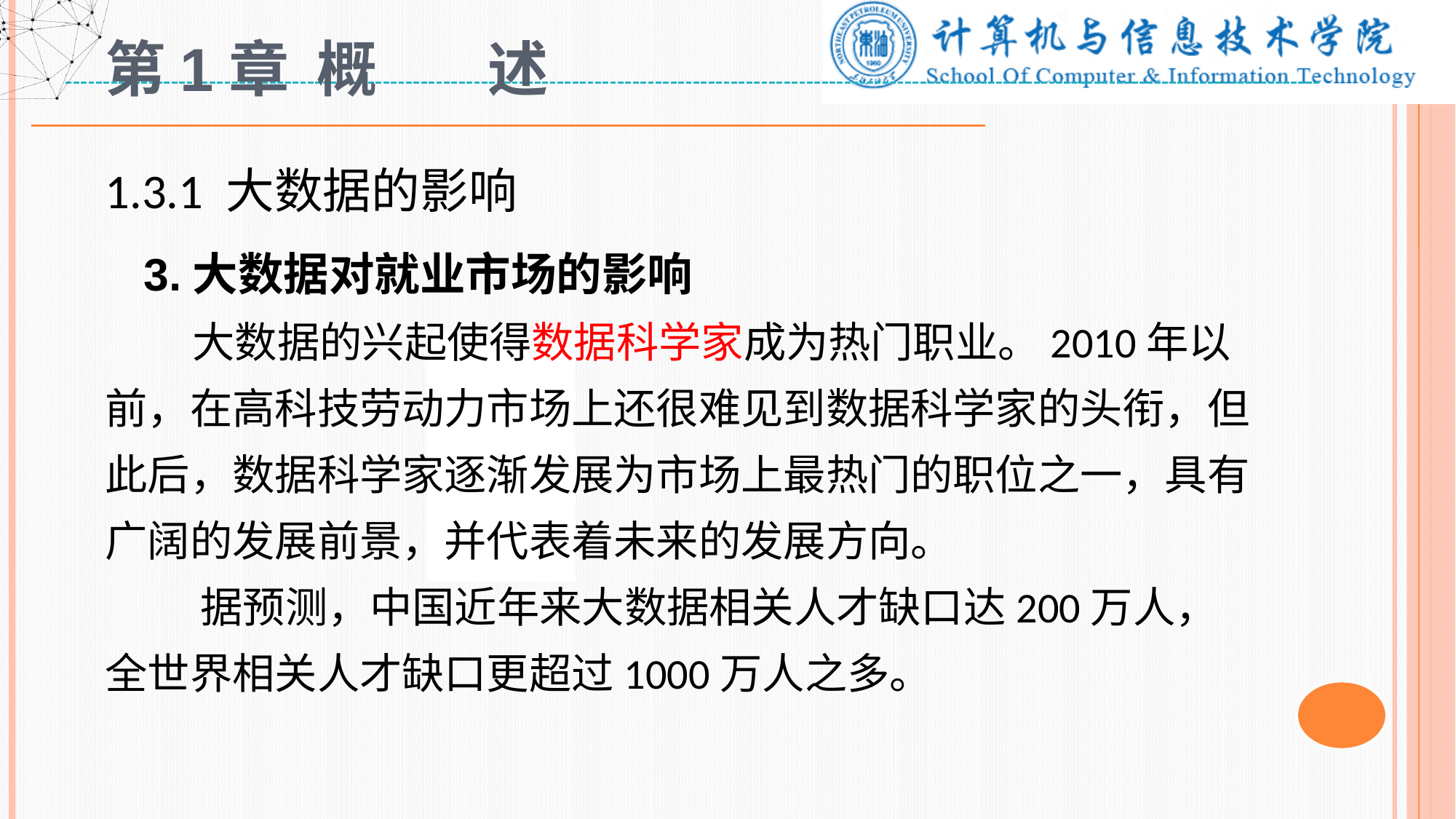

# 第1章  概        述
1.3.1 大数据的影响
    3.大数据对就业市场的影响
        大数据的兴起使得数据科学家成为热门职业。2010年以前，在高科技劳动力市场上还很难见到数据科学家的头衔，但此后，数据科学家逐渐发展为市场上最热门的职位之一，具有广阔的发展前景，并代表着未来的发展方向。
         据预测，中国近年来大数据相关人才缺口达200万人，全世界相关人才缺口更超过1000万人之多。